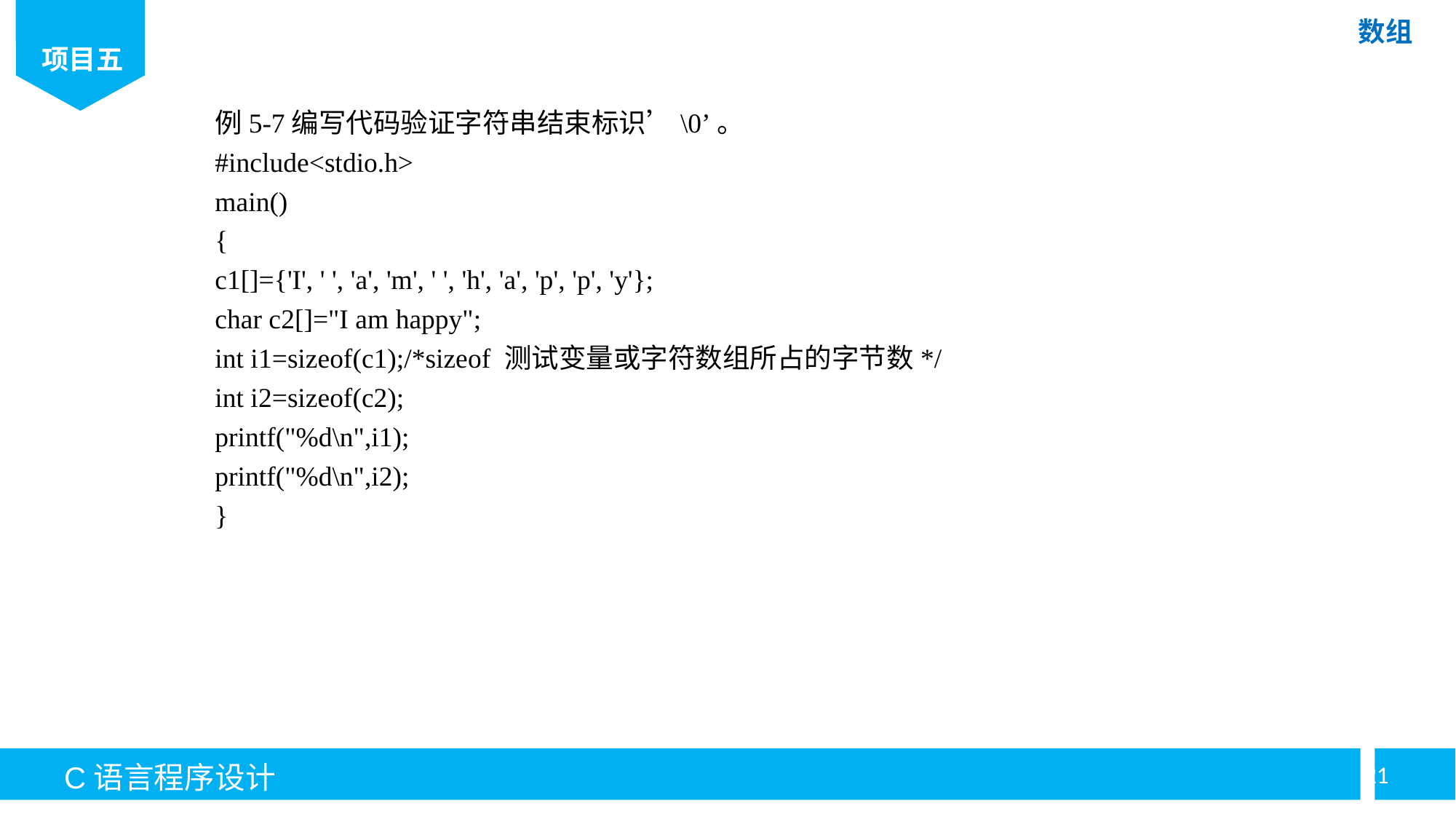

例5-7编写代码验证字符串结束标识’\0’。
#include<stdio.h>
main()
{
c1[]={'I', ' ', 'a', 'm', ' ', 'h', 'a', 'p', 'p', 'y'};
char c2[]="I am happy";
int i1=sizeof(c1);/*sizeof 测试变量或字符数组所占的字节数*/
int i2=sizeof(c2);
printf("%d\n",i1);
printf("%d\n",i2);
}